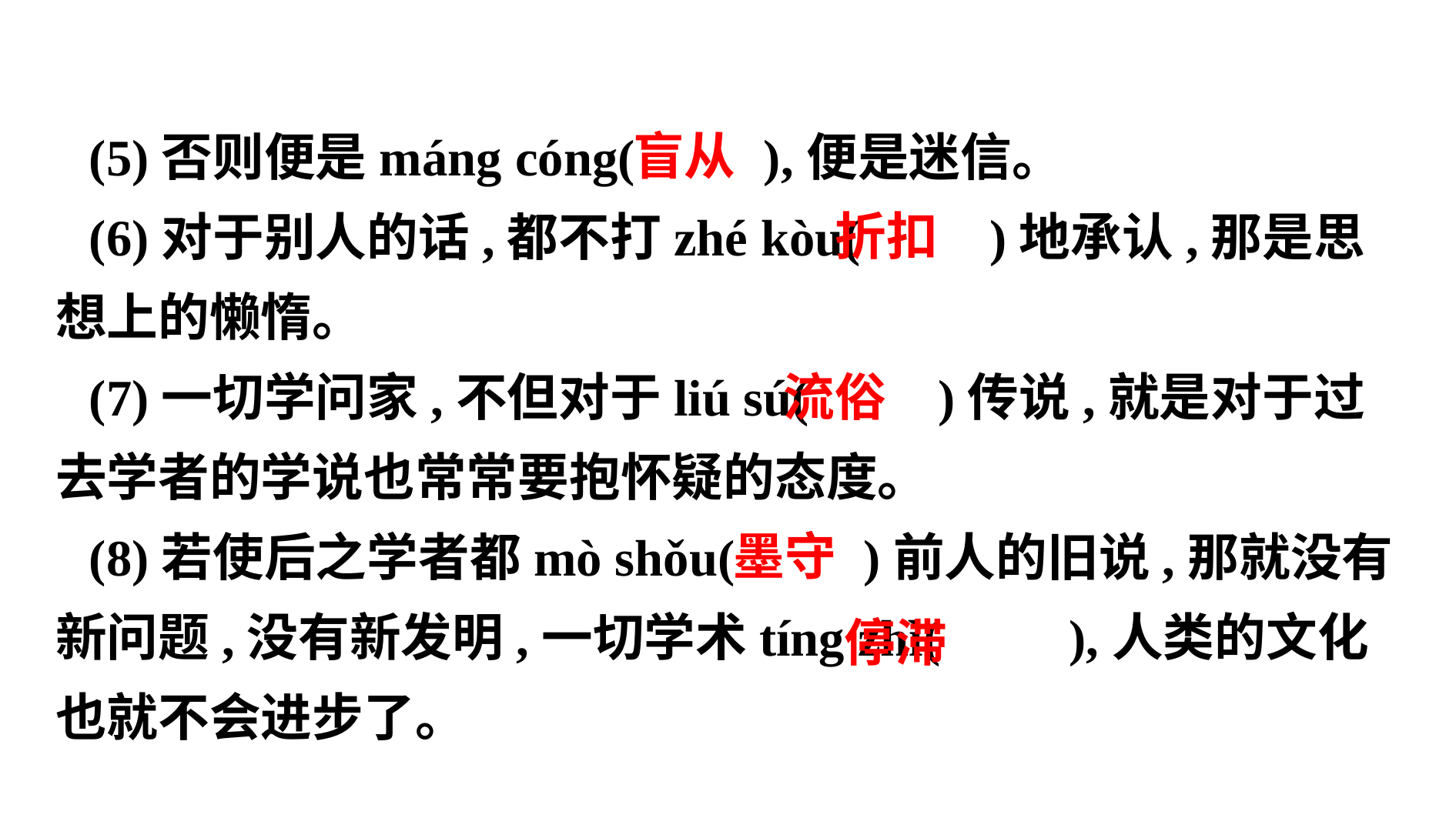

(5)否则便是máng cóng(          ),便是迷信。
(6)对于别人的话,都不打zhé kòu(          )地承认,那是思想上的懒惰。
(7)一切学问家,不但对于liú sú(          )传说,就是对于过去学者的学说也常常要抱怀疑的态度。
(8)若使后之学者都mò shǒu(          )前人的旧说,那就没有新问题,没有新发明,一切学术tíng zhì(          ),人类的文化也就不会进步了。
 盲从
 折扣
 流俗
 墨守
 停滞